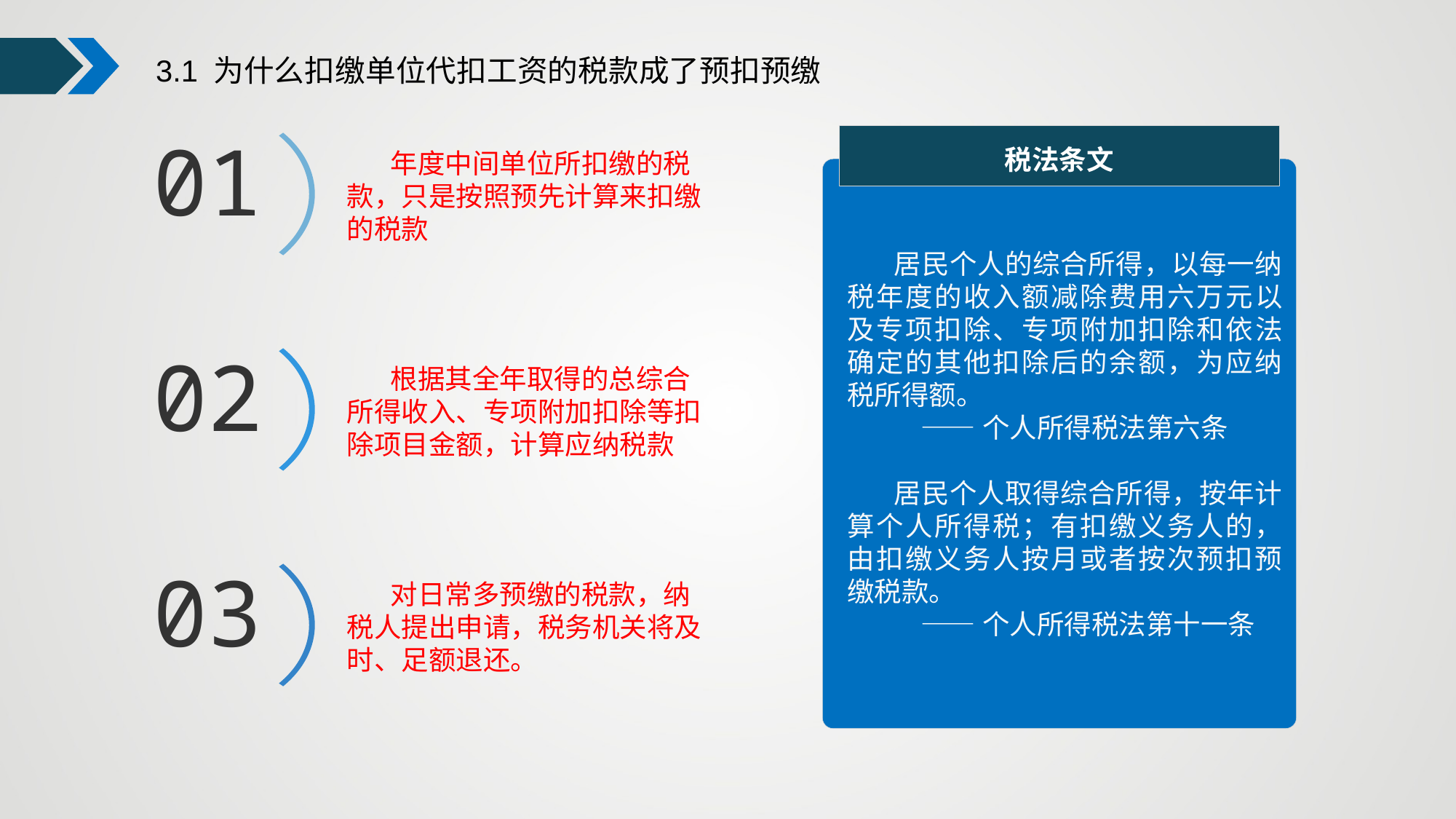

3.1 为什么扣缴单位代扣工资的税款成了预扣预缴
税法条文

01
      年度中间单位所扣缴的税款，只是按照预先计算来扣缴的税款

02
      根据其全年取得的总综合所得收入、专项附加扣除等扣除项目金额，计算应纳税款

03
      对日常多预缴的税款，纳税人提出申请，税务机关将及时、足额退还。
      居民个人的综合所得，以每一纳税年度的收入额减除费用六万元以及专项扣除、专项附加扣除和依法确定的其他扣除后的余额，为应纳税所得额。
            ——个人所得税法第六条

      居民个人取得综合所得，按年计算个人所得税；有扣缴义务人的，由扣缴义务人按月或者按次预扣预缴税款。
            ——个人所得税法第十一条